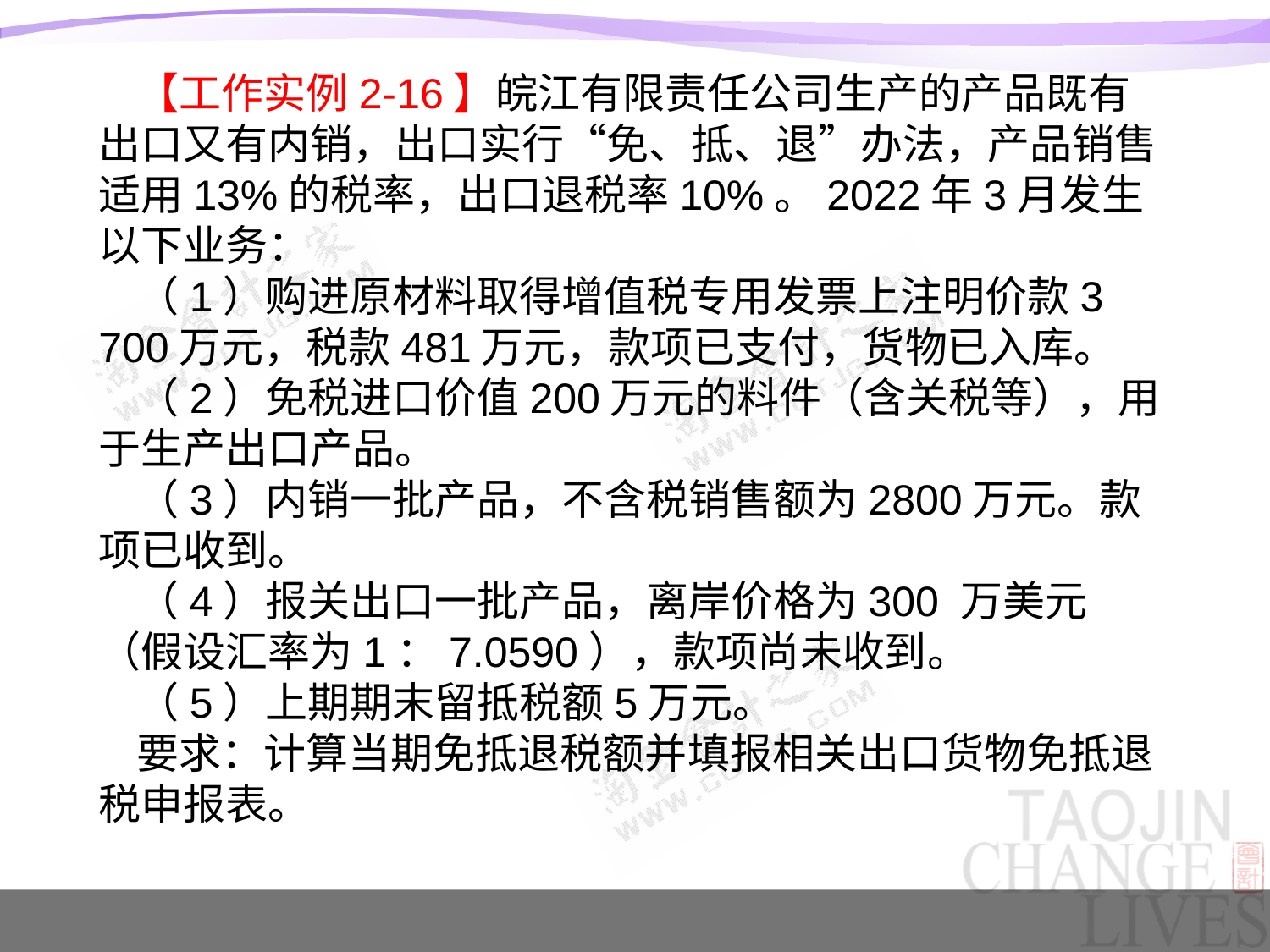

【工作实例2-16】皖江有限责任公司生产的产品既有出口又有内销，出口实行“免、抵、退”办法，产品销售适用13%的税率，出口退税率10%。2022年3月发生以下业务：
（1）购进原材料取得增值税专用发票上注明价款3 700万元，税款481万元，款项已支付，货物已入库。
（2）免税进口价值200万元的料件（含关税等），用于生产出口产品。
（3）内销一批产品，不含税销售额为2800万元。款项已收到。
（4）报关出口一批产品，离岸价格为300 万美元（假设汇率为1：7.0590），款项尚未收到。
（5）上期期末留抵税额5万元。
要求：计算当期免抵退税额并填报相关出口货物免抵退税申报表。